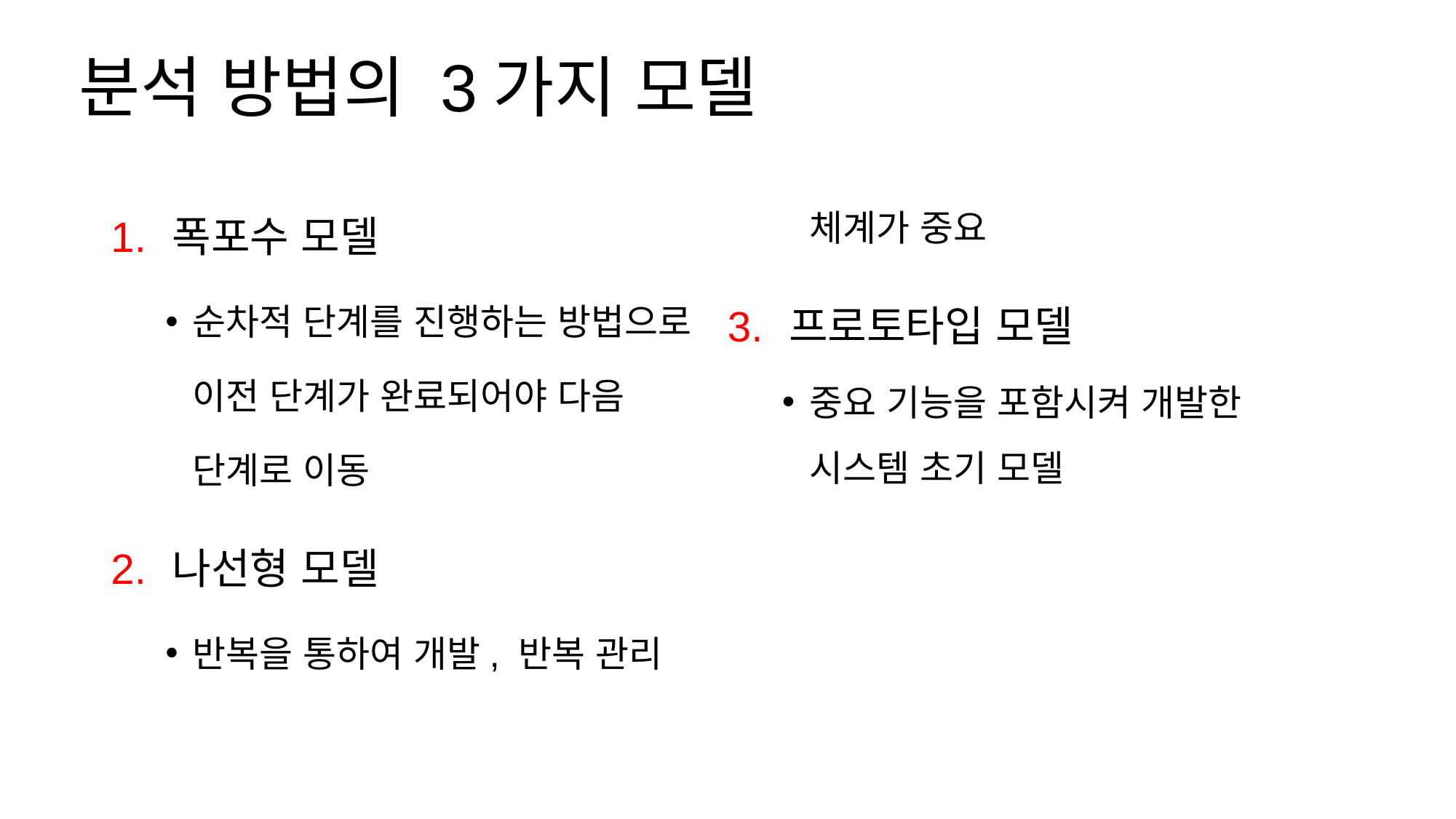

# 분석 방법의 3가지 모델
폭포수 모델
순차적 단계를 진행하는 방법으로 이전 단계가 완료되어야 다음 단계로 이동
나선형 모델
반복을 통하여 개발, 반복 관리 체계가 중요
프로토타입 모델
중요 기능을 포함시켜 개발한 시스템 초기 모델